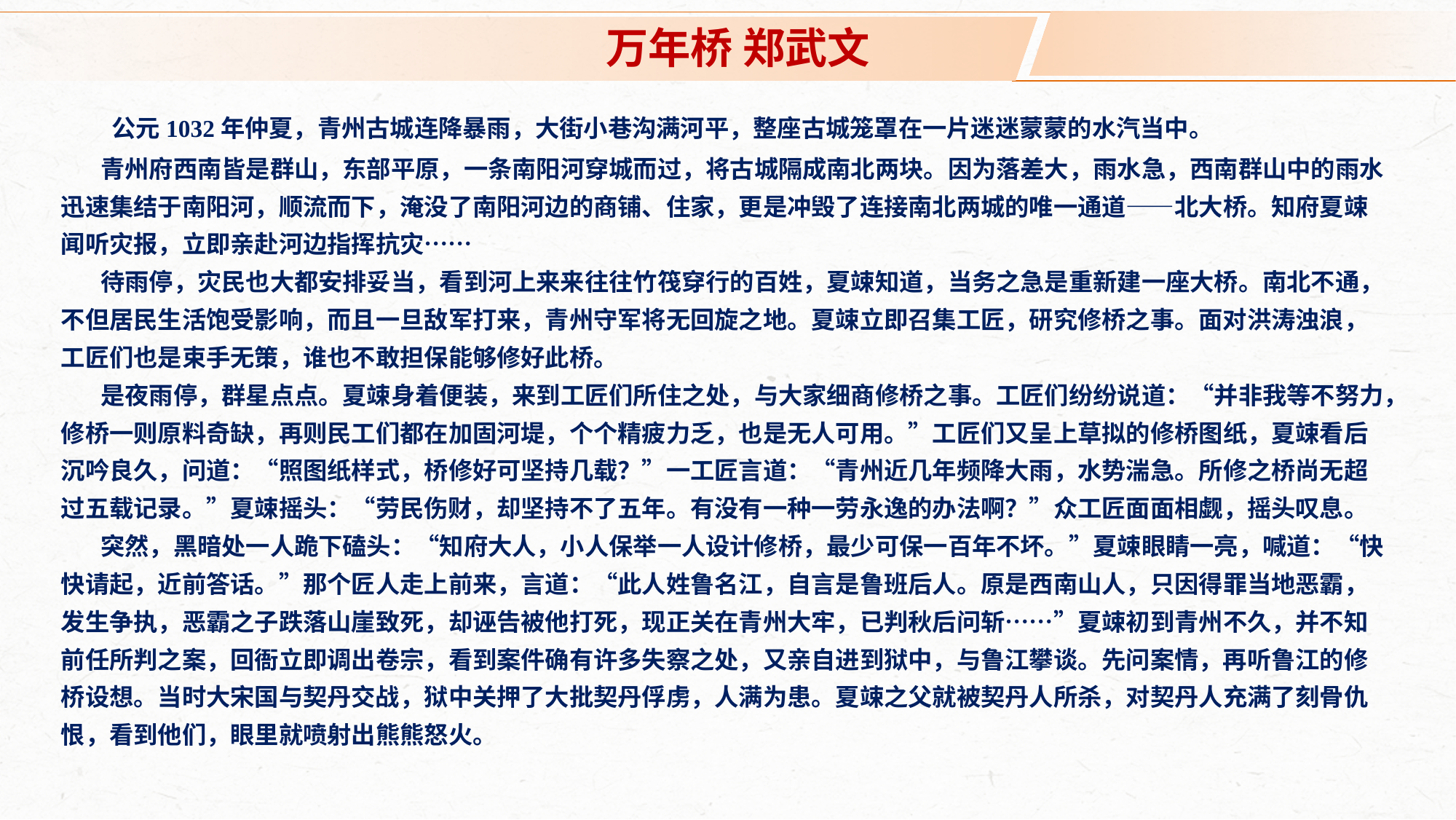

万年桥 郑武文

 公元1032年仲夏，青州古城连降暴雨，大街小巷沟满河平，整座古城笼罩在一片迷迷蒙蒙的水汽当中。
青州府西南皆是群山，东部平原，一条南阳河穿城而过，将古城隔成南北两块。因为落差大，雨水急，西南群山中的雨水迅速集结于南阳河，顺流而下，淹没了南阳河边的商铺、住家，更是冲毁了连接南北两城的唯一通道——北大桥。知府夏竦闻听灾报，立即亲赴河边指挥抗灾……
待雨停，灾民也大都安排妥当，看到河上来来往往竹筏穿行的百姓，夏竦知道，当务之急是重新建一座大桥。南北不通，不但居民生活饱受影响，而且一旦敌军打来，青州守军将无回旋之地。夏竦立即召集工匠，研究修桥之事。面对洪涛浊浪，工匠们也是束手无策，谁也不敢担保能够修好此桥。
是夜雨停，群星点点。夏竦身着便装，来到工匠们所住之处，与大家细商修桥之事。工匠们纷纷说道：“并非我等不努力，修桥一则原料奇缺，再则民工们都在加固河堤，个个精疲力乏，也是无人可用。”工匠们又呈上草拟的修桥图纸，夏竦看后沉吟良久，问道：“照图纸样式，桥修好可坚持几载？”一工匠言道：“青州近几年频降大雨，水势湍急。所修之桥尚无超过五载记录。”夏竦摇头：“劳民伤财，却坚持不了五年。有没有一种一劳永逸的办法啊？”众工匠面面相觑，摇头叹息。
突然，黑暗处一人跪下磕头：“知府大人，小人保举一人设计修桥，最少可保一百年不坏。”夏竦眼睛一亮，喊道：“快快请起，近前答话。”那个匠人走上前来，言道：“此人姓鲁名江，自言是鲁班后人。原是西南山人，只因得罪当地恶霸，发生争执，恶霸之子跌落山崖致死，却诬告被他打死，现正关在青州大牢，已判秋后问斩……”夏竦初到青州不久，并不知前任所判之案，回衙立即调出卷宗，看到案件确有许多失察之处，又亲自进到狱中，与鲁江攀谈。先问案情，再听鲁江的修桥设想。当时大宋国与契丹交战，狱中关押了大批契丹俘虏，人满为患。夏竦之父就被契丹人所杀，对契丹人充满了刻骨仇恨，看到他们，眼里就喷射出熊熊怒火。